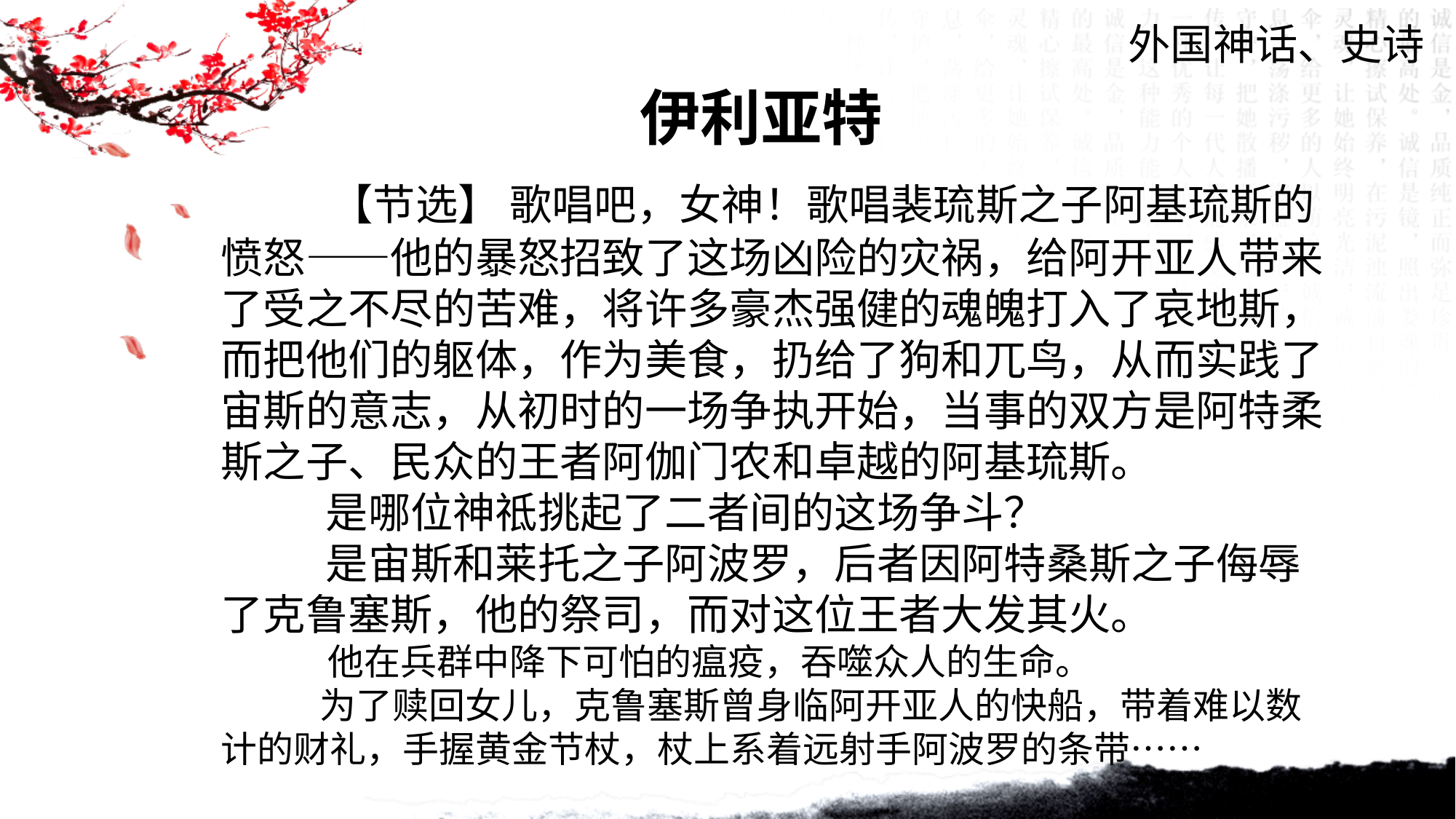

外国神话、史诗
伊利亚特
          【节选】 歌唱吧，女神！歌唱裴琉斯之子阿基琉斯的愤怒——他的暴怒招致了这场凶险的灾祸，给阿开亚人带来了受之不尽的苦难，将许多豪杰强健的魂魄打入了哀地斯，而把他们的躯体，作为美食，扔给了狗和兀鸟，从而实践了宙斯的意志，从初时的一场争执开始，当事的双方是阿特柔斯之子、民众的王者阿伽门农和卓越的阿基琉斯。
          是哪位神祗挑起了二者间的这场争斗？
          是宙斯和莱托之子阿波罗，后者因阿特桑斯之子侮辱了克鲁塞斯，他的祭司，而对这位王者大发其火。
            他在兵群中降下可怕的瘟疫，吞噬众人的生命。
           为了赎回女儿，克鲁塞斯曾身临阿开亚人的快船，带着难以数计的财礼，手握黄金节杖，杖上系着远射手阿波罗的条带……